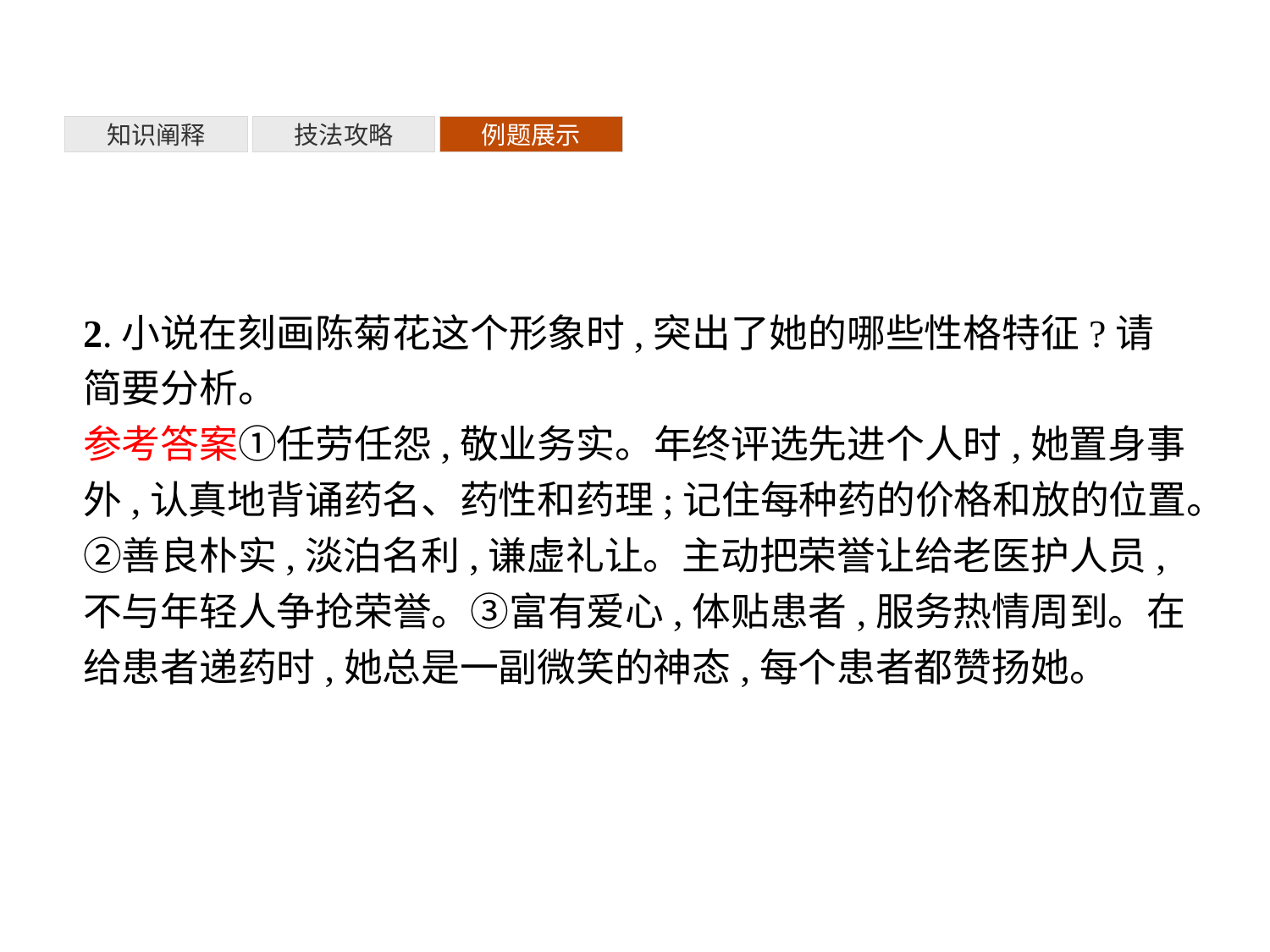

知识阐释
技法攻略
例题展示
2.小说在刻画陈菊花这个形象时,突出了她的哪些性格特征?请简要分析。
参考答案①任劳任怨,敬业务实。年终评选先进个人时,她置身事外,认真地背诵药名、药性和药理;记住每种药的价格和放的位置。②善良朴实,淡泊名利,谦虚礼让。主动把荣誉让给老医护人员,不与年轻人争抢荣誉。③富有爱心,体贴患者,服务热情周到。在给患者递药时,她总是一副微笑的神态,每个患者都赞扬她。